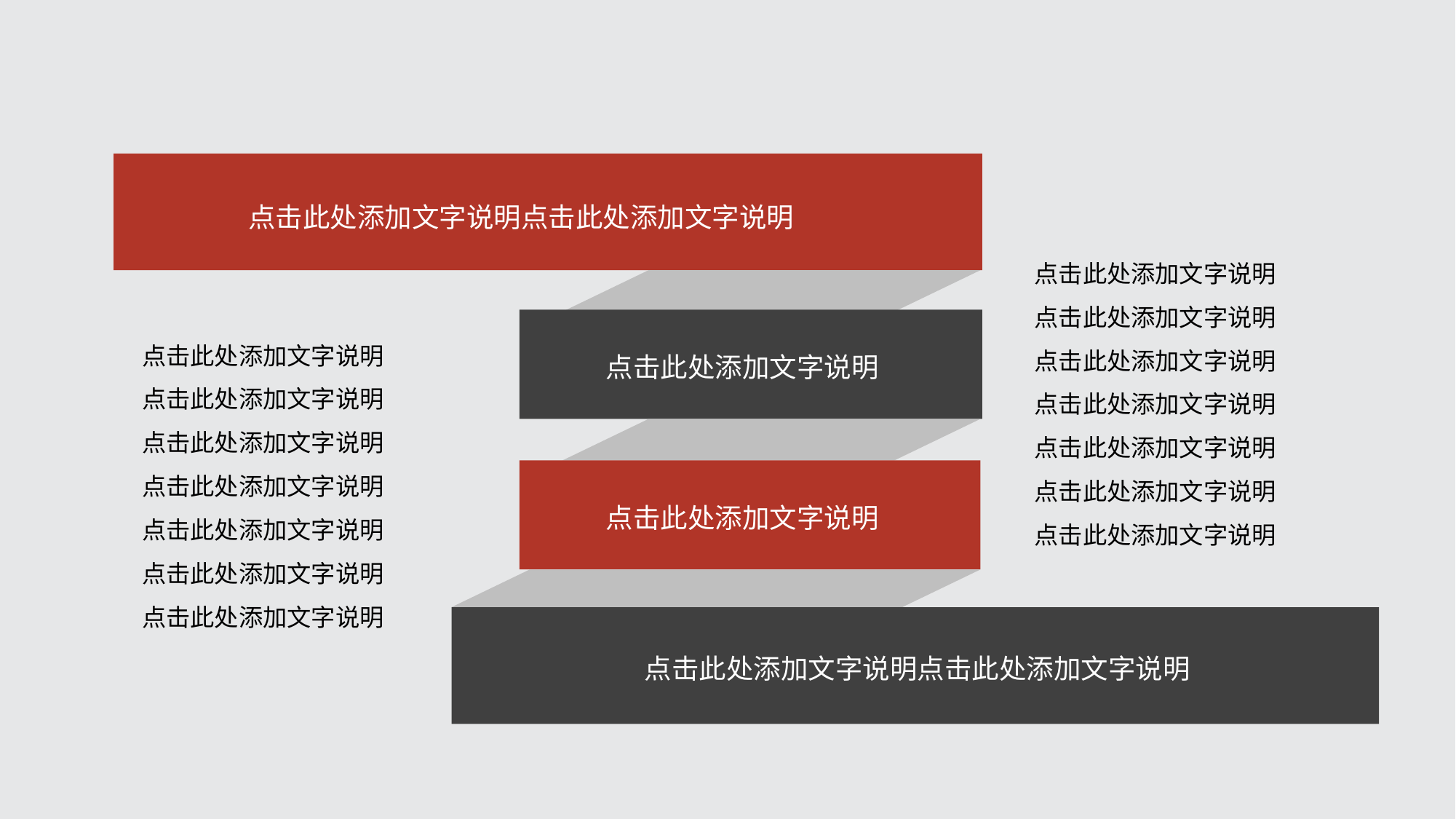

点击此处添加文字说明点击此处添加文字说明
点击此处添加文字说明
点击此处添加文字说明
点击此处添加文字说明
点击此处添加文字说明
点击此处添加文字说明
点击此处添加文字说明
点击此处添加文字说明

点击此处添加文字说明
点击此处添加文字说明
点击此处添加文字说明
点击此处添加文字说明
点击此处添加文字说明
点击此处添加文字说明
点击此处添加文字说明
点击此处添加文字说明

点击此处添加文字说明

点击此处添加文字说明点击此处添加文字说明